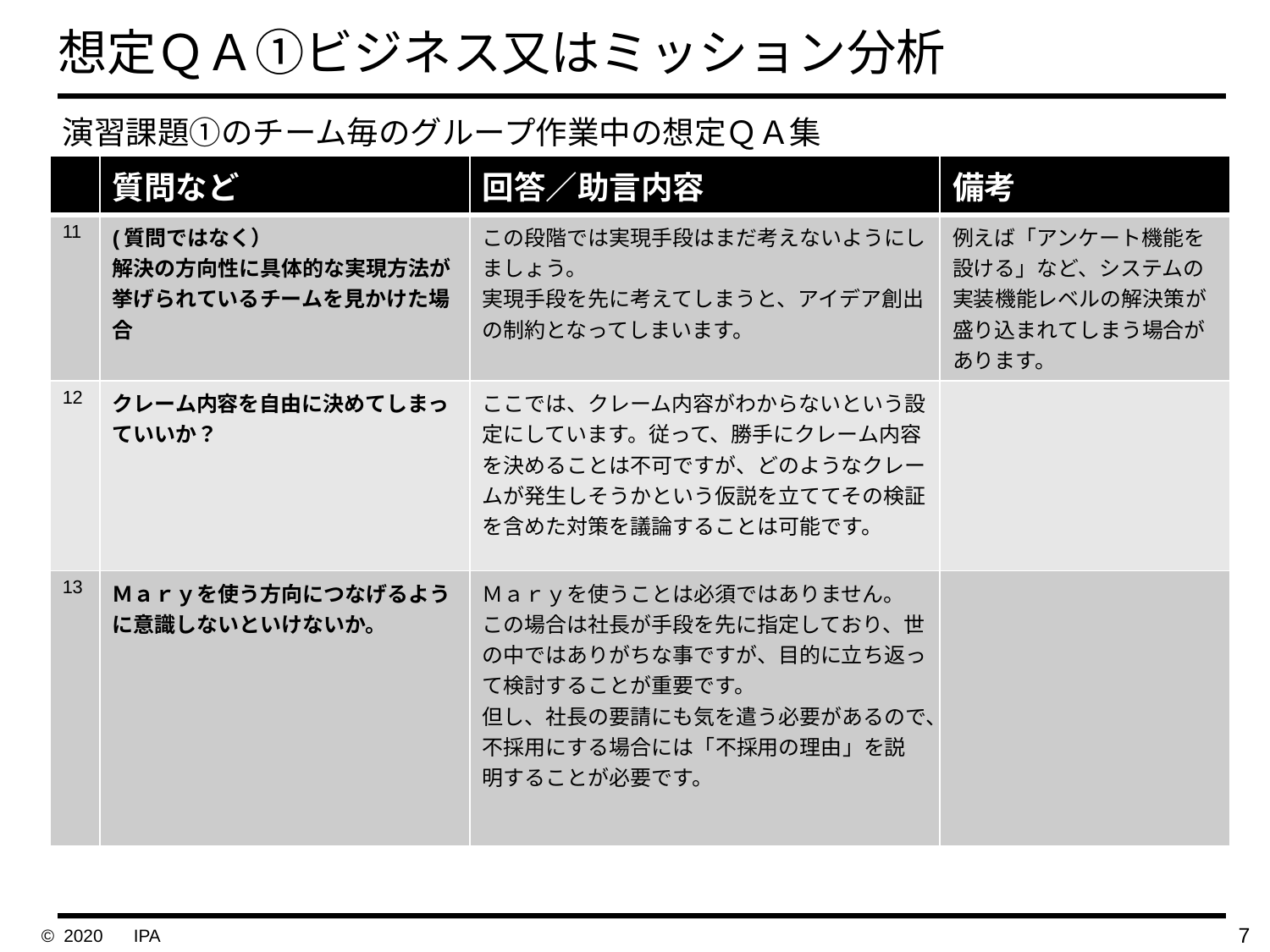

# 想定ＱＡ①ビジネス又はミッション分析
　演習課題①のチーム毎のグループ作業中の想定ＱＡ集

|  | 質問など | 回答／助言内容 | 備考 |
| --- | --- | --- | --- |
| 11 | (質問ではなく） 解決の方向性に具体的な実現方法が挙げられているチームを見かけた場合 | この段階では実現手段はまだ考えないようにしましょう。 実現手段を先に考えてしまうと、アイデア創出の制約となってしまいます。 | 例えば「アンケート機能を設ける」など、システムの実装機能レベルの解決策が盛り込まれてしまう場合があります。 |
| 12 | クレーム内容を自由に決めてしまっていいか？ | ここでは、クレーム内容がわからないという設定にしています。従って、勝手にクレーム内容を決めることは不可ですが、どのようなクレームが発生しそうかという仮説を立ててその検証を含めた対策を議論することは可能です。 |  |
| 13 | Ｍａｒｙを使う方向につなげるように意識しないといけないか。 | Ｍａｒｙを使うことは必須ではありません。 この場合は社長が手段を先に指定しており、世の中ではありがちな事ですが、目的に立ち返って検討することが重要です。 但し、社長の要請にも気を遣う必要があるので、不採用にする場合には「不採用の理由」を説明することが必要です。 |  |